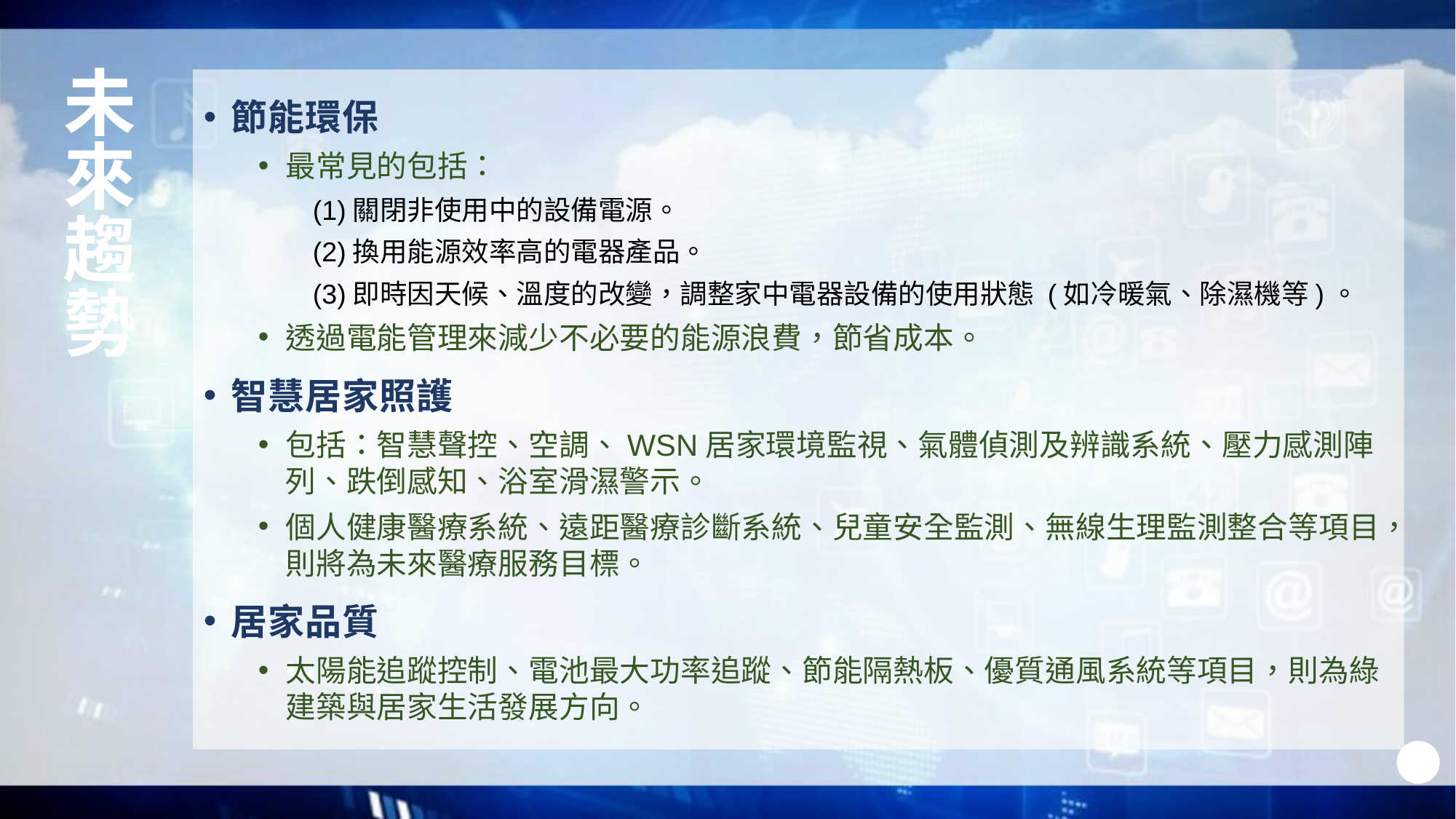

# 未來趨勢
節能環保
最常見的包括：
(1)關閉非使用中的設備電源。
(2)換用能源效率高的電器產品。
(3)即時因天候、溫度的改變，調整家中電器設備的使用狀態 (如冷暖氣、除濕機等)。
透過電能管理來減少不必要的能源浪費，節省成本。
智慧居家照護
包括：智慧聲控、空調、WSN居家環境監視、氣體偵測及辨識系統、壓力感測陣列、跌倒感知、浴室滑濕警示。
個人健康醫療系統、遠距醫療診斷系統、兒童安全監測、無線生理監測整合等項目，則將為未來醫療服務目標。
居家品質
太陽能追蹤控制、電池最大功率追蹤、節能隔熱板、優質通風系統等項目，則為綠建築與居家生活發展方向。